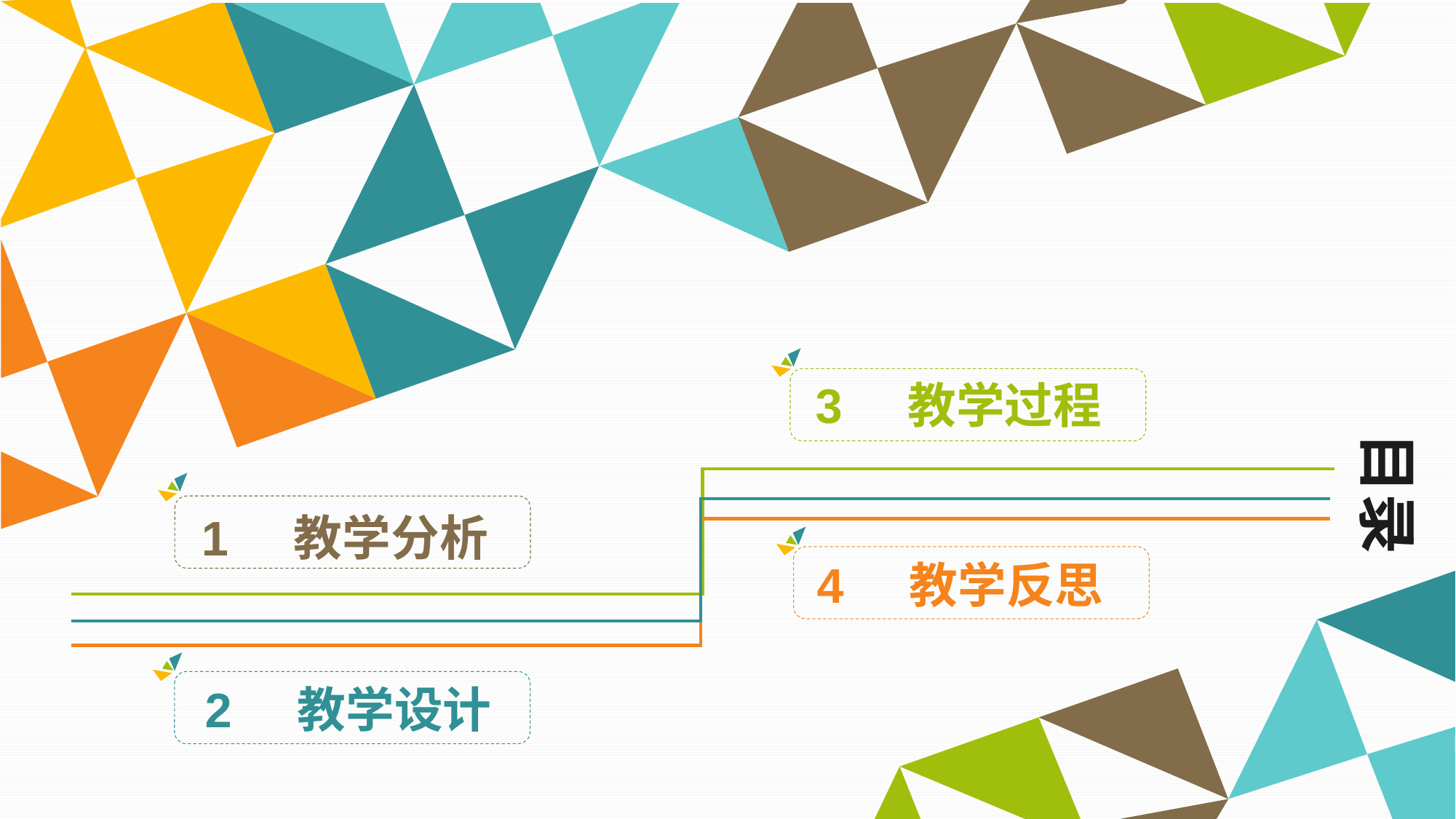

3    教学过程
目录

1    教学分析

4    教学反思

2    教学设计